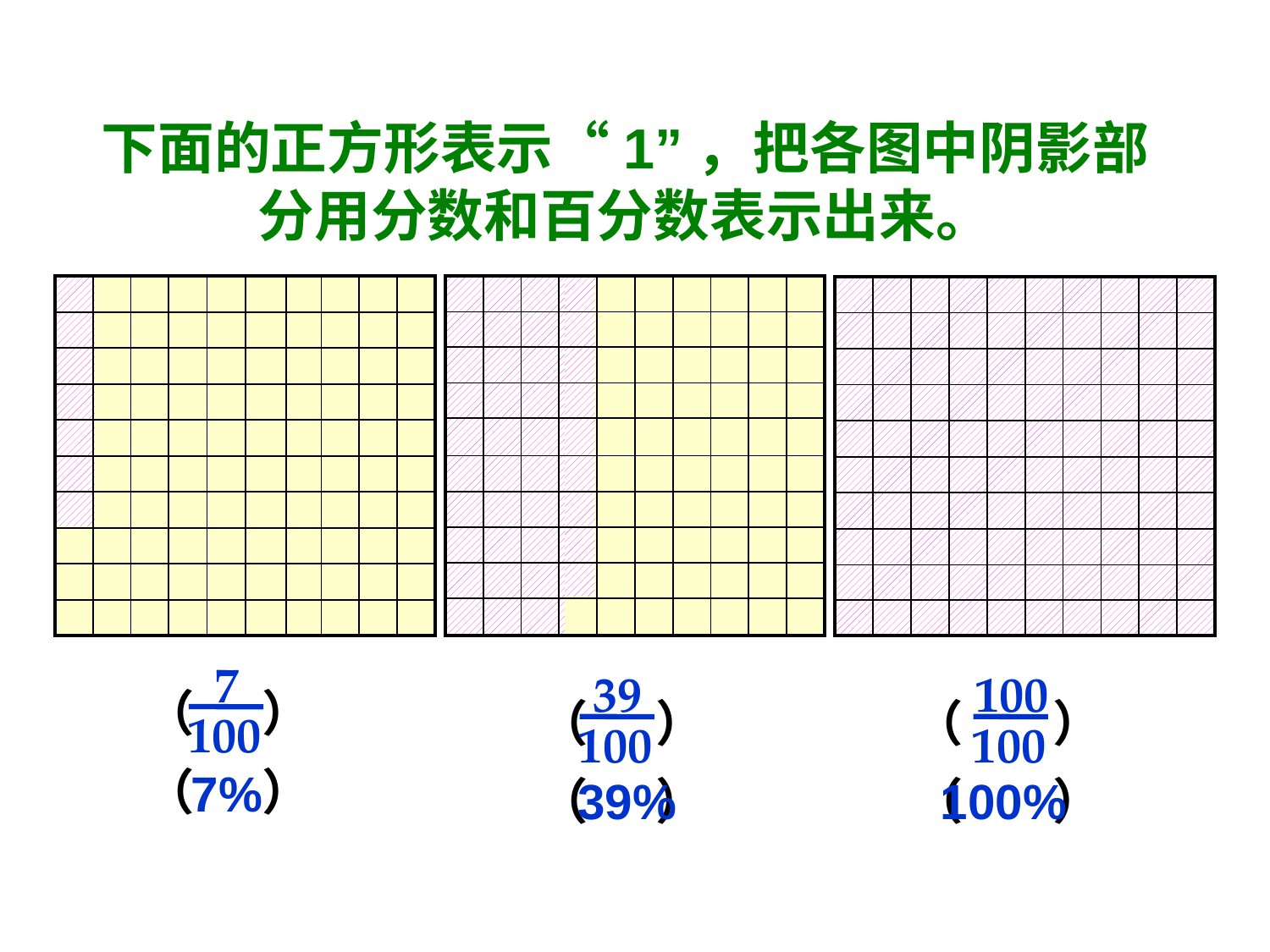

下面的正方形表示“1”，把各图中阴影部分用分数和百分数表示出来。

|  |  |  |  |  |  |  |  |  |  |
| --- | --- | --- | --- | --- | --- | --- | --- | --- | --- |
|  |  |  |  |  |  |  |  |  |  |
|  |  |  |  |  |  |  |  |  |  |
|  |  |  |  |  |  |  |  |  |  |
|  |  |  |  |  |  |  |  |  |  |
|  |  |  |  |  |  |  |  |  |  |
|  |  |  |  |  |  |  |  |  |  |
|  |  |  |  |  |  |  |  |  |  |
|  |  |  |  |  |  |  |  |  |  |
|  |  |  |  |  |  |  |  |  |  |

|  |  |  |  |  |  |  |  |  |  |
| --- | --- | --- | --- | --- | --- | --- | --- | --- | --- |
|  |  |  |  |  |  |  |  |  |  |
|  |  |  |  |  |  |  |  |  |  |
|  |  |  |  |  |  |  |  |  |  |
|  |  |  |  |  |  |  |  |  |  |
|  |  |  |  |  |  |  |  |  |  |
|  |  |  |  |  |  |  |  |  |  |
|  |  |  |  |  |  |  |  |  |  |
|  |  |  |  |  |  |  |  |  |  |
|  |  |  |  |  |  |  |  |  |  |

|  |  |  |  |  |  |  |  |  |  |
| --- | --- | --- | --- | --- | --- | --- | --- | --- | --- |
|  |  |  |  |  |  |  |  |  |  |
|  |  |  |  |  |  |  |  |  |  |
|  |  |  |  |  |  |  |  |  |  |
|  |  |  |  |  |  |  |  |  |  |
|  |  |  |  |  |  |  |  |  |  |
|  |  |  |  |  |  |  |  |  |  |
|  |  |  |  |  |  |  |  |  |  |
|  |  |  |  |  |  |  |  |  |  |
|  |  |  |  |  |  |  |  |  |  |

7
100

39
100

100
100

（      ）

（      ）
（      ）

（      ）
（        ）

（        ）
7%
39%
100%